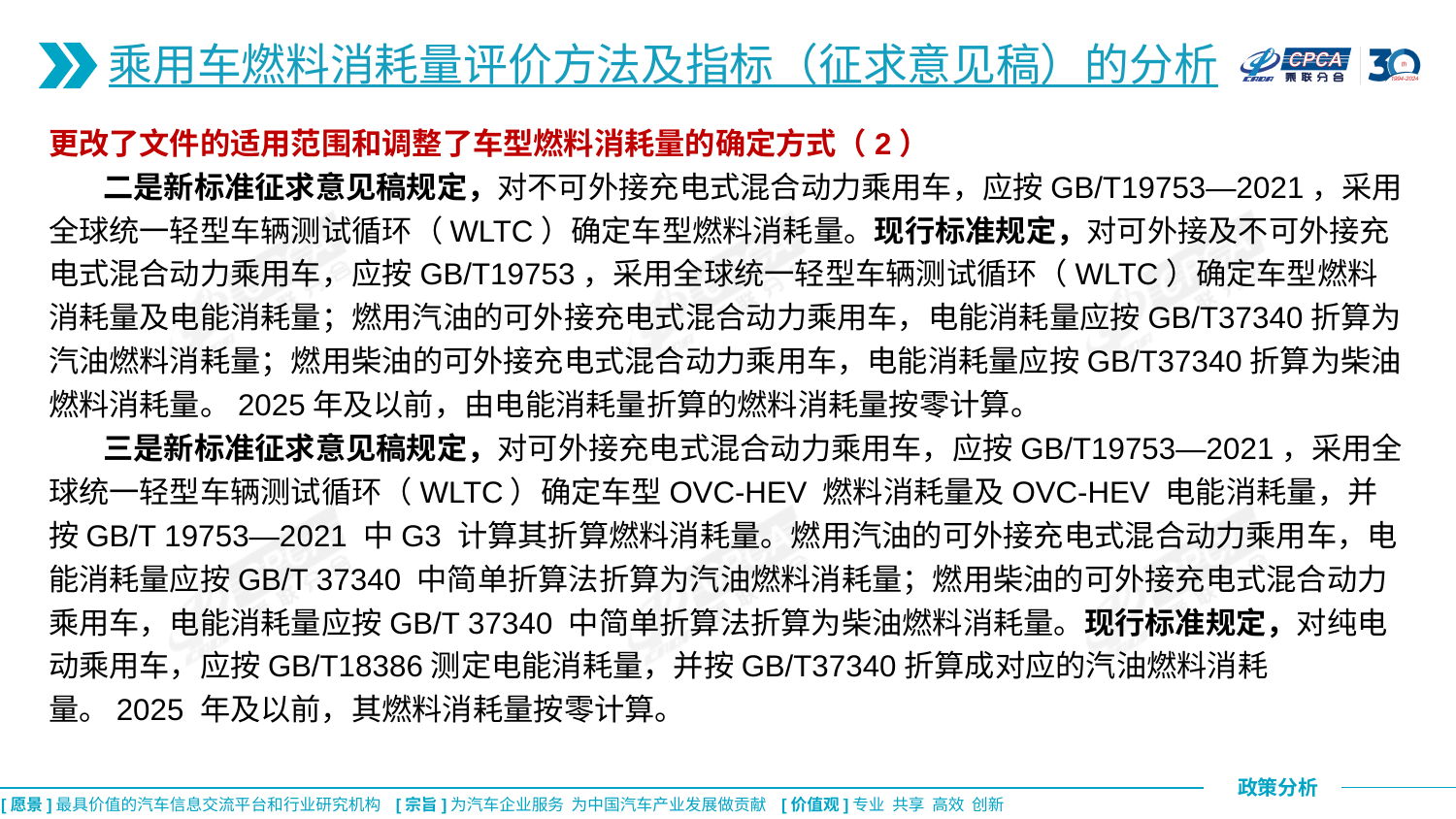

乘用车燃料消耗量评价方法及指标（征求意见稿）的分析
更改了文件的适用范围和调整了车型燃料消耗量的确定方式（2）
       二是新标准征求意见稿规定，对不可外接充电式混合动力乘用车，应按GB/T19753—2021，采用全球统一轻型车辆测试循环（WLTC）确定车型燃料消耗量。现行标准规定，对可外接及不可外接充电式混合动力乘用车，应按GB/T19753，采用全球统一轻型车辆测试循环（WLTC）确定车型燃料消耗量及电能消耗量；燃用汽油的可外接充电式混合动力乘用车，电能消耗量应按GB/T37340折算为汽油燃料消耗量；燃用柴油的可外接充电式混合动力乘用车，电能消耗量应按GB/T37340折算为柴油燃料消耗量。2025年及以前，由电能消耗量折算的燃料消耗量按零计算。
       三是新标准征求意见稿规定，对可外接充电式混合动力乘用车，应按GB/T19753—2021，采用全球统一轻型车辆测试循环（WLTC）确定车型OVC-HEV 燃料消耗量及OVC-HEV 电能消耗量，并按GB/T 19753—2021 中G3 计算其折算燃料消耗量。燃用汽油的可外接充电式混合动力乘用车，电能消耗量应按GB/T 37340 中简单折算法折算为汽油燃料消耗量；燃用柴油的可外接充电式混合动力乘用车，电能消耗量应按GB/T 37340 中简单折算法折算为柴油燃料消耗量。现行标准规定，对纯电动乘用车，应按GB/T18386测定电能消耗量，并按GB/T37340折算成对应的汽油燃料消耗量。2025 年及以前，其燃料消耗量按零计算。